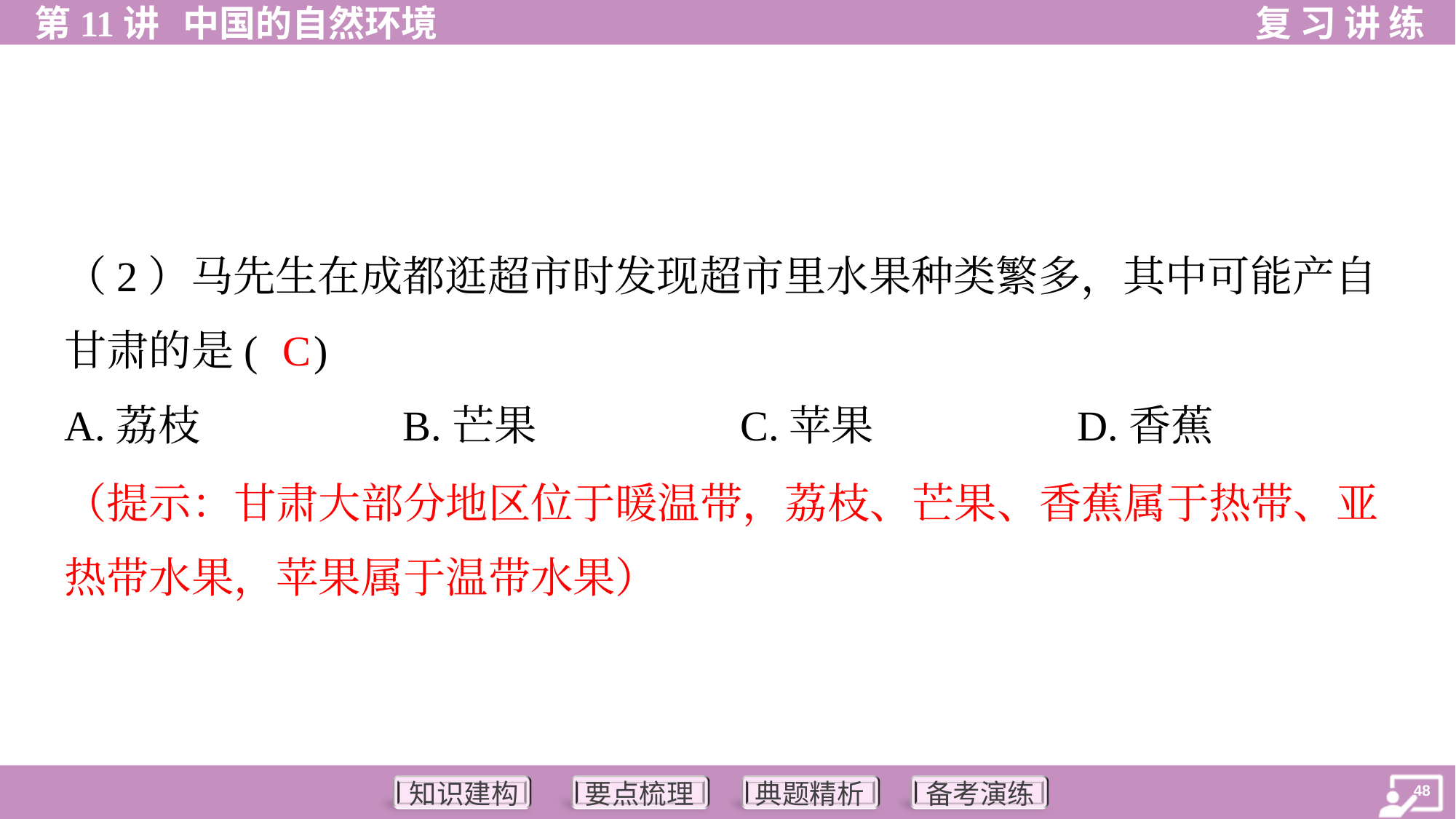

（2）马先生在成都逛超市时发现超市里水果种类繁多，其中可能产自
甘肃的是(     )
C
A.荔枝	B.芒果	C.苹果	D.香蕉
（提示：甘肃大部分地区位于暖温带，荔枝、芒果、香蕉属于热带、亚
热带水果，苹果属于温带水果）